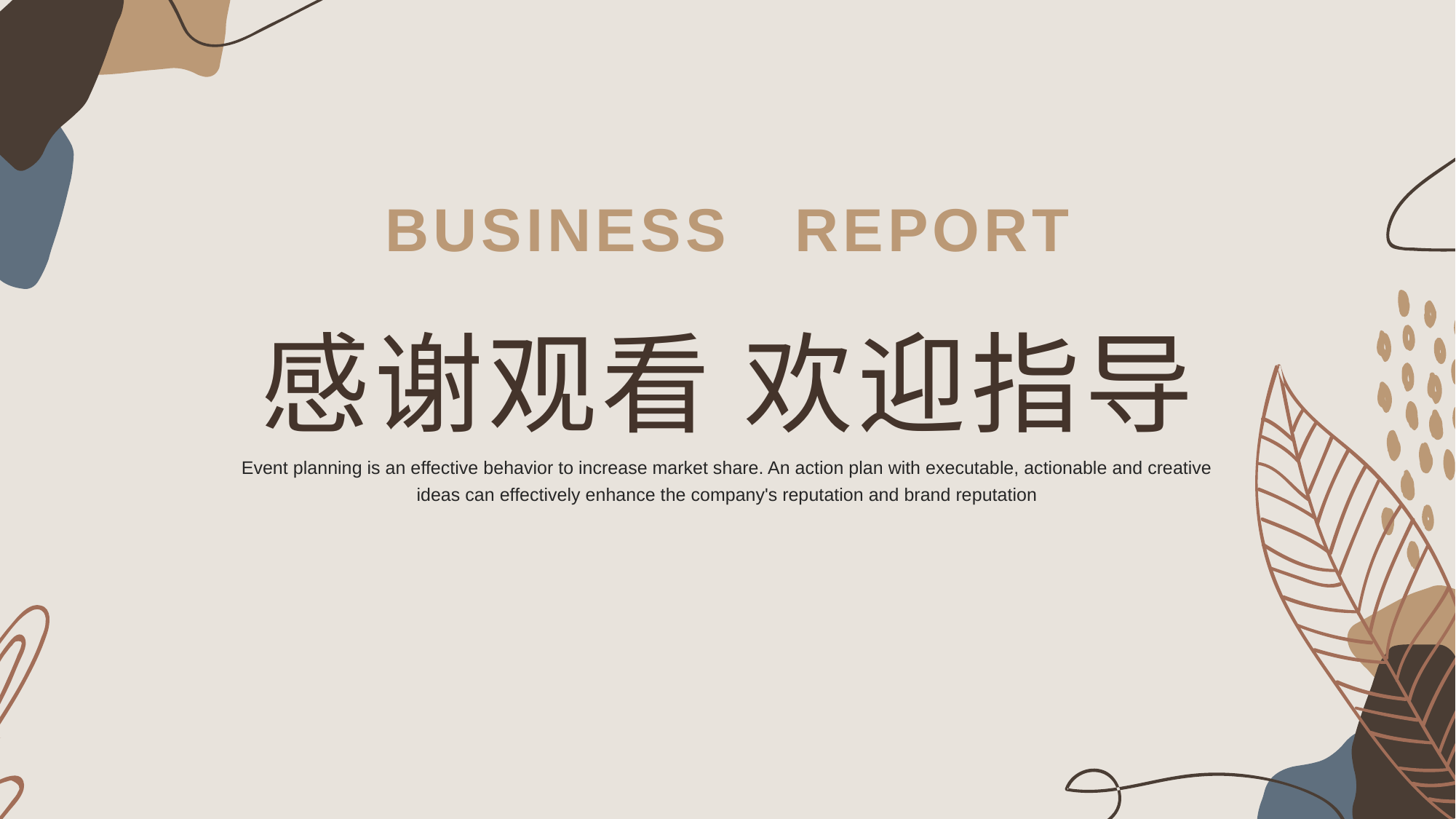

BUSINESS   REPORT

感谢观看 欢迎指导

Event planning is an effective behavior to increase market share. An action plan with executable, actionable and creative ideas can effectively enhance the company's reputation and brand reputation